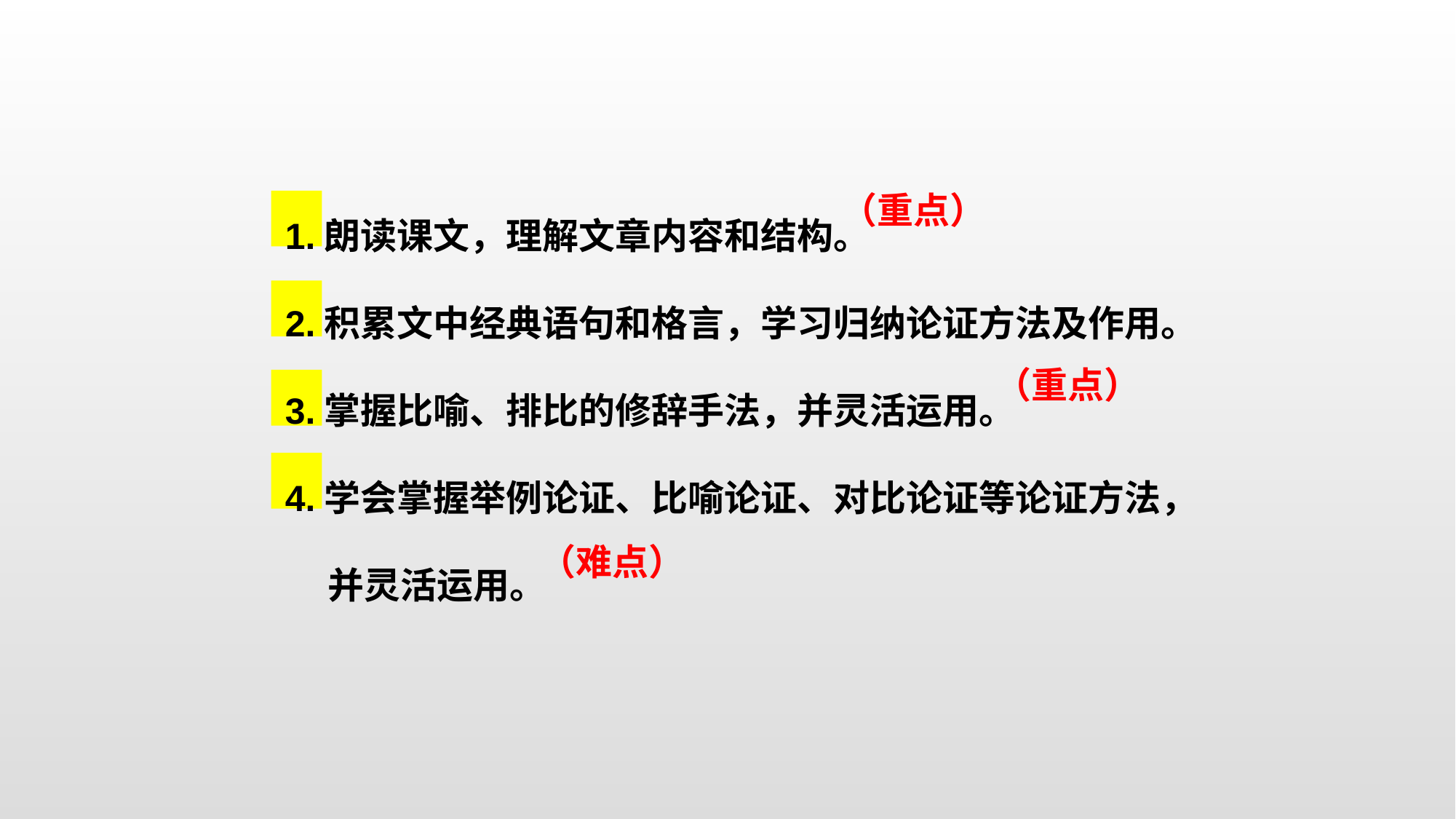

（重点）
1.朗读课文，理解文章内容和结构。
2.积累文中经典语句和格言，学习归纳论证方法及作用。
3.掌握比喻、排比的修辞手法，并灵活运用。
4.学会掌握举例论证、比喻论证、对比论证等论证方法，并灵活运用。

（重点）

（难点）